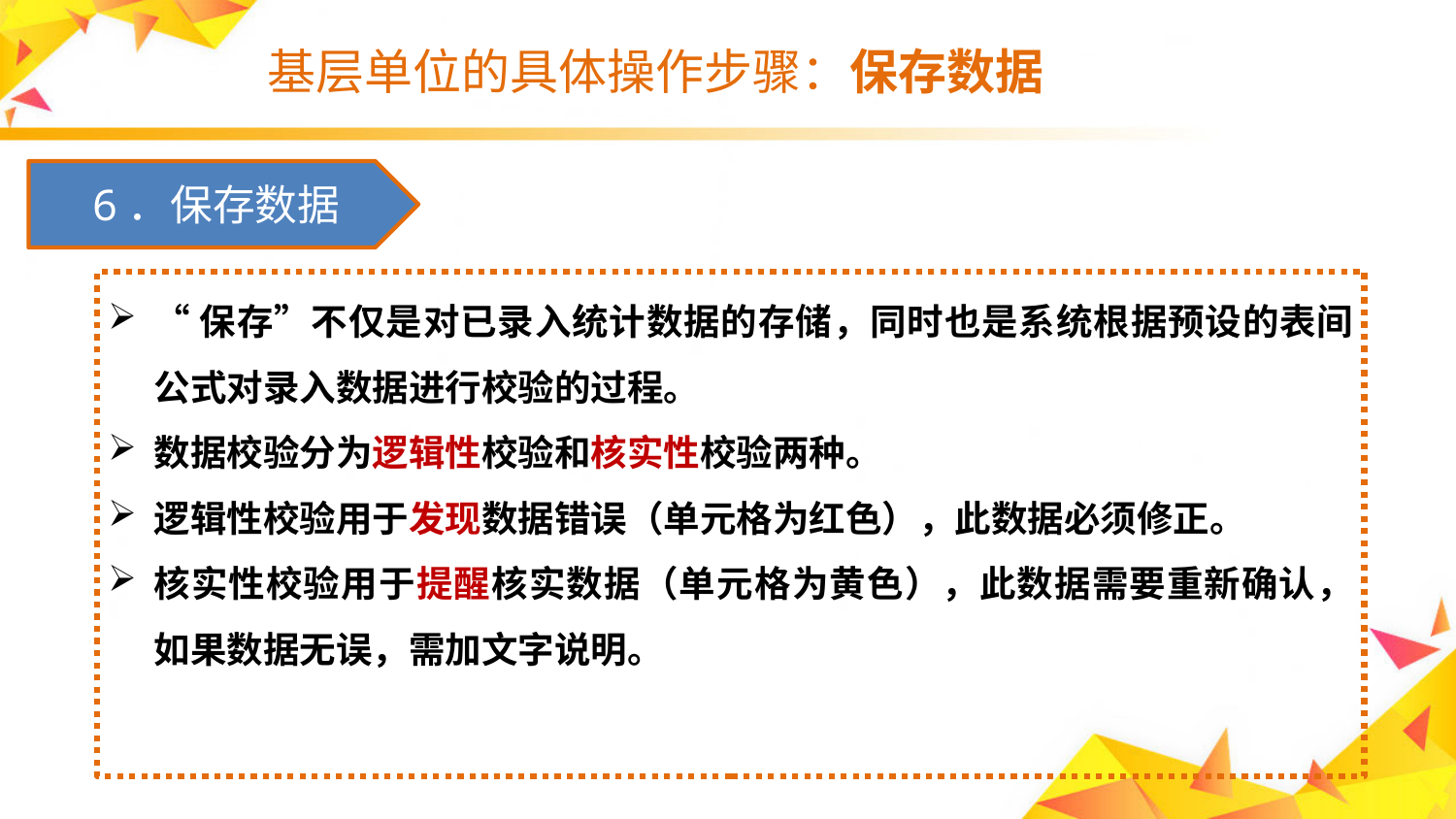

# 基层单位的具体操作步骤：保存数据
　6．保存数据
“保存”不仅是对已录入统计数据的存储，同时也是系统根据预设的表间公式对录入数据进行校验的过程。
数据校验分为逻辑性校验和核实性校验两种。
逻辑性校验用于发现数据错误（单元格为红色），此数据必须修正。
核实性校验用于提醒核实数据（单元格为黄色），此数据需要重新确认，如果数据无误，需加文字说明。